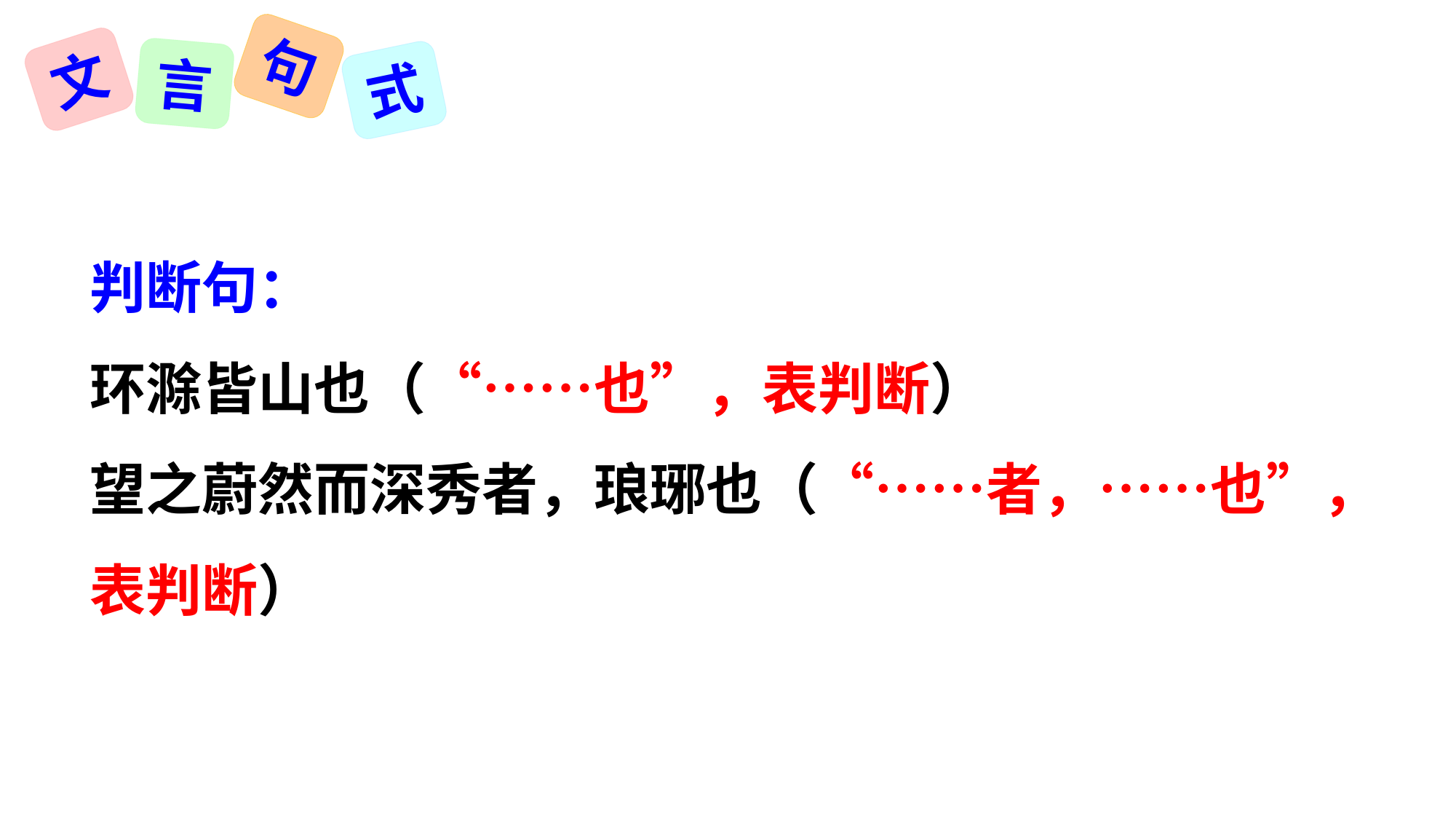

句
文
言
式
判断句：
环滁皆山也（“……也”，表判断）
望之蔚然而深秀者，琅琊也（“……者，……也”，表判断）